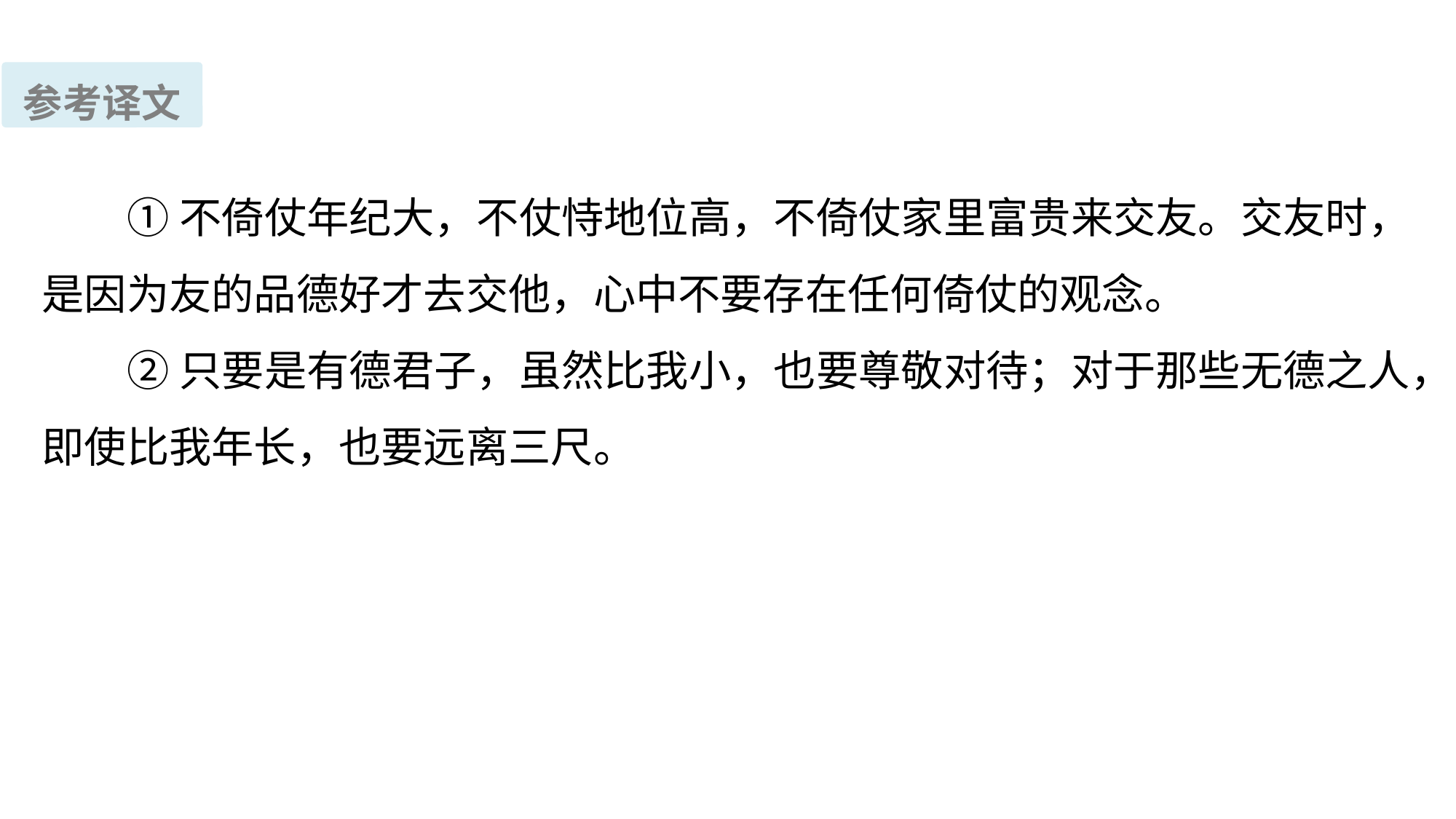

参考译文
①不倚仗年纪大，不仗恃地位高，不倚仗家里富贵来交友。交友时，是因为友的品德好才去交他，心中不要存在任何倚仗的观念。
②只要是有德君子，虽然比我小，也要尊敬对待；对于那些无德之人，即使比我年长，也要远离三尺。